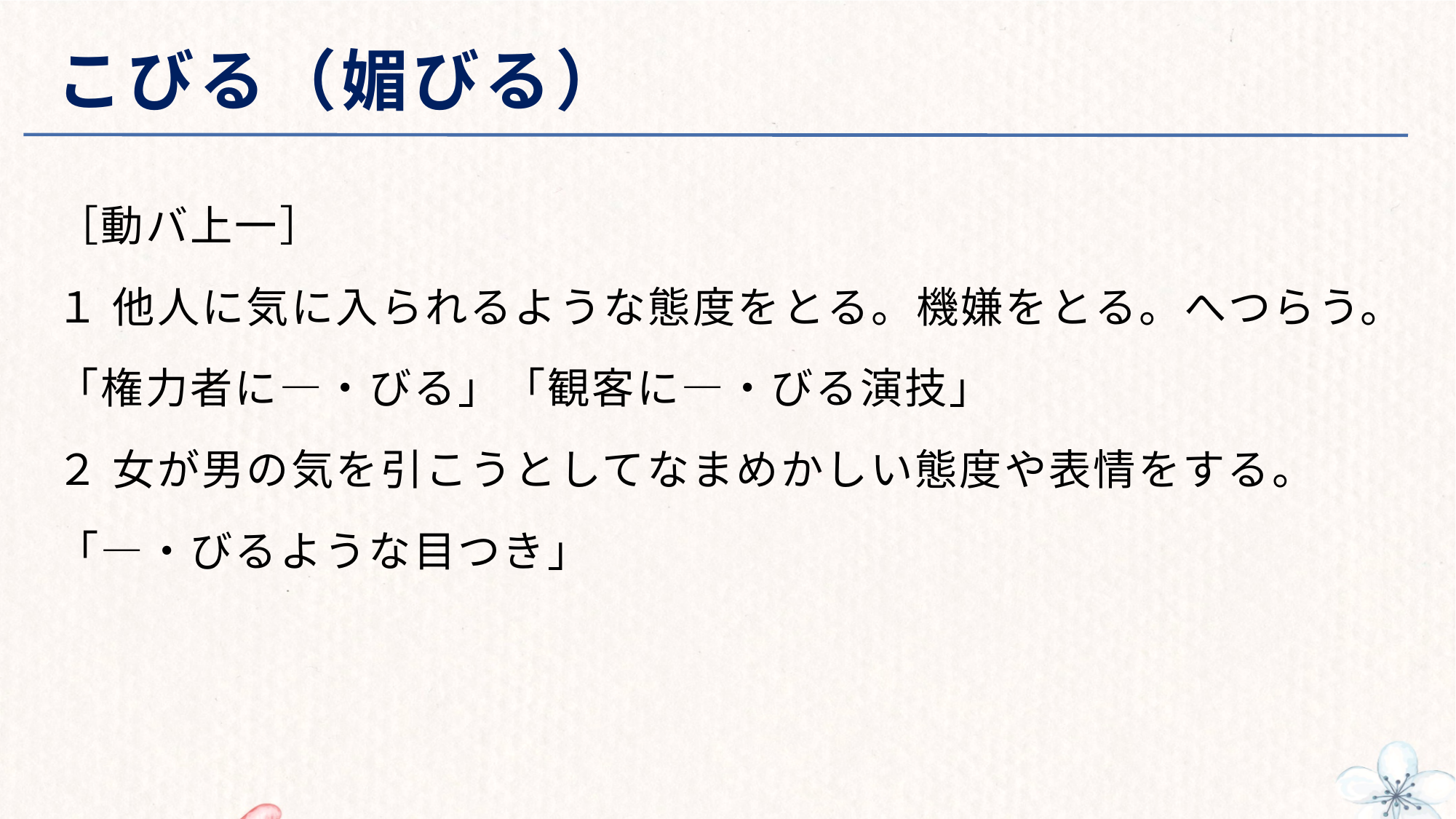

# こびる（媚びる）
［動バ上一］
１ 他人に気に入られるような態度をとる。機嫌をとる。へつらう。
「権力者に―・びる」「観客に―・びる演技」
２ 女が男の気を引こうとしてなまめかしい態度や表情をする。
「―・びるような目つき」